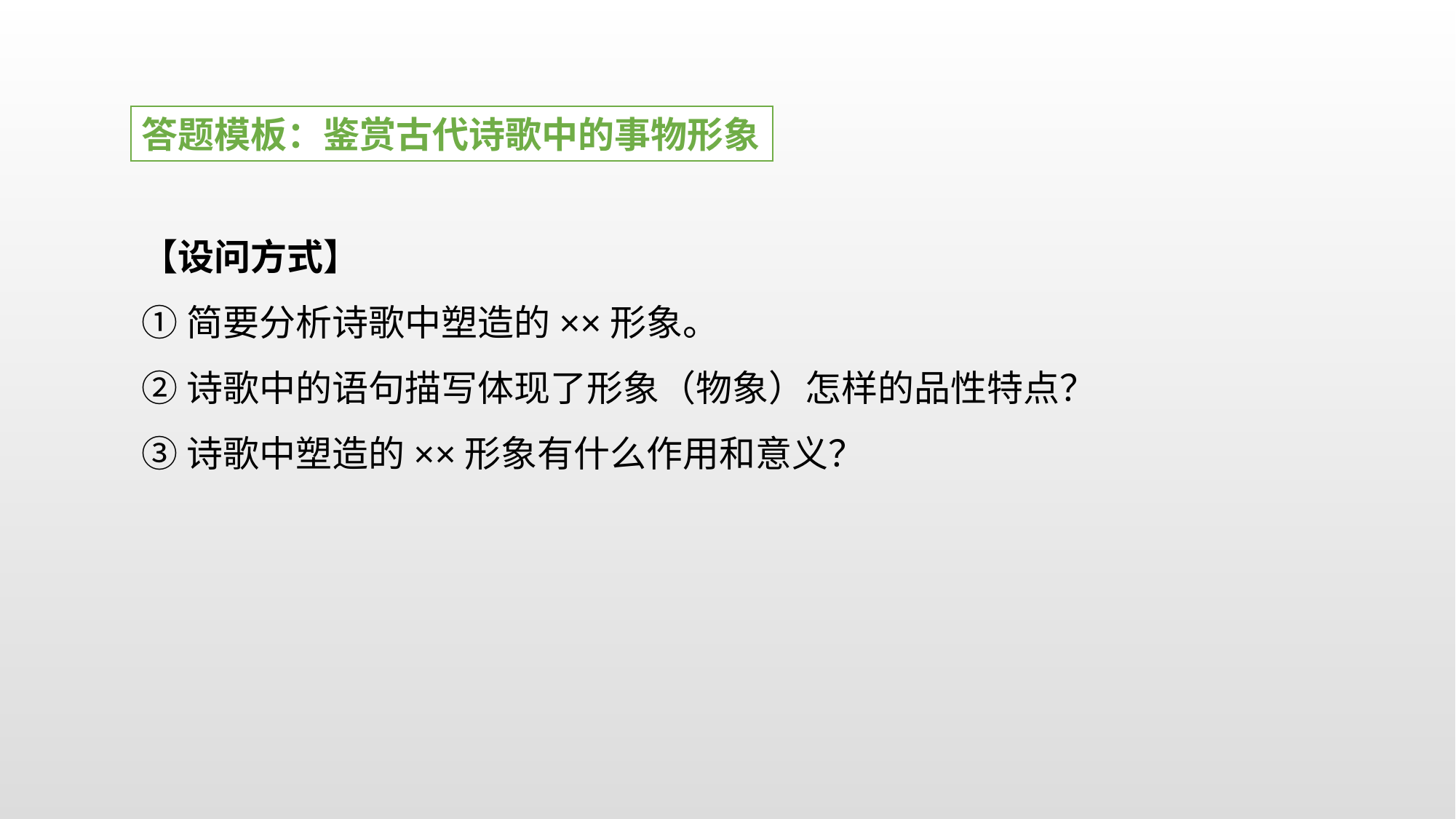

答题模板：鉴赏古代诗歌中的事物形象
【设问方式】
①简要分析诗歌中塑造的××形象。
②诗歌中的语句描写体现了形象（物象）怎样的品性特点？
③诗歌中塑造的××形象有什么作用和意义？